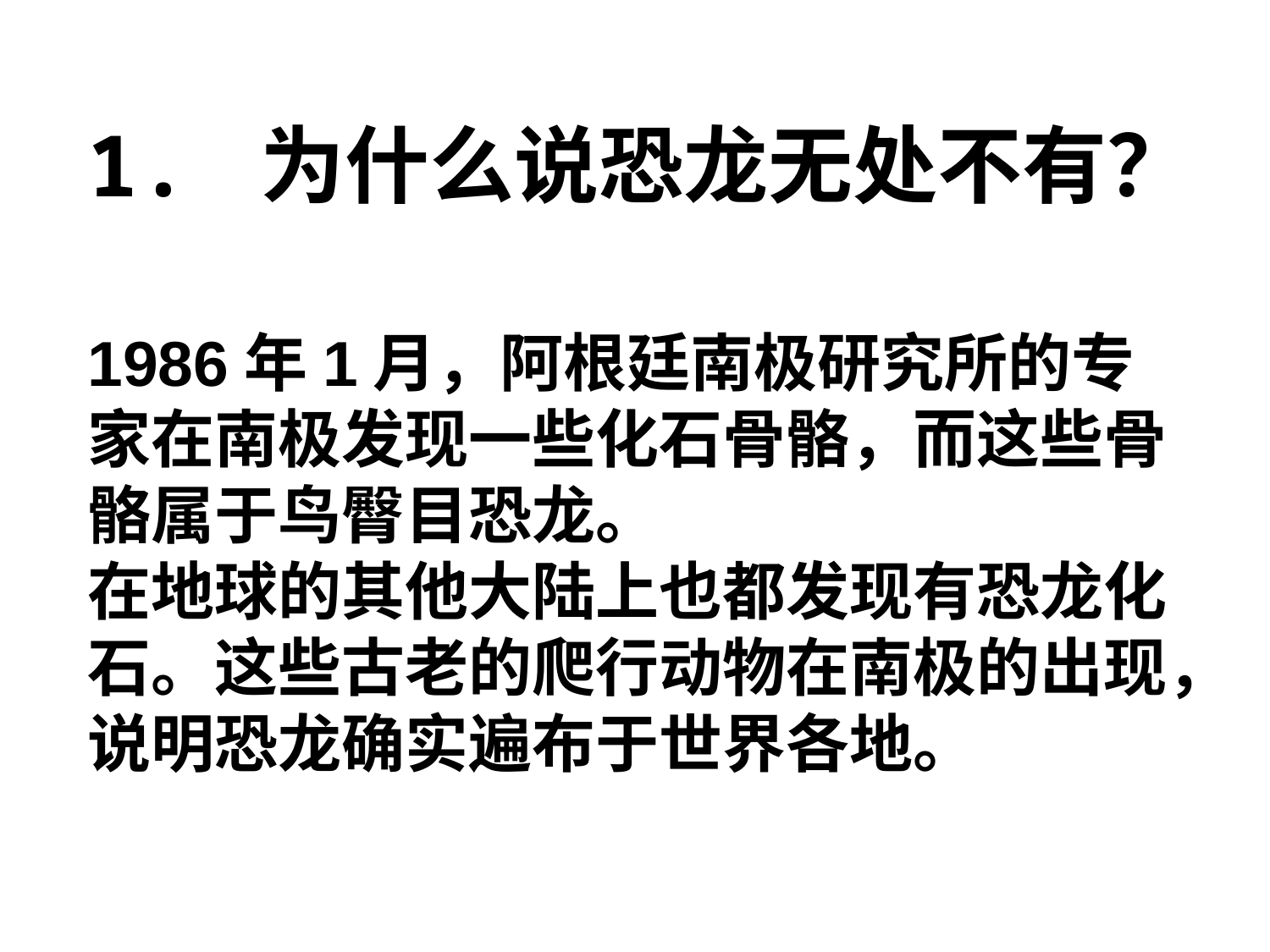

1. 为什么说恐龙无处不有？
1986年1月，阿根廷南极研究所的专家在南极发现一些化石骨骼，而这些骨骼属于鸟臀目恐龙。
在地球的其他大陆上也都发现有恐龙化石。这些古老的爬行动物在南极的出现，说明恐龙确实遍布于世界各地。